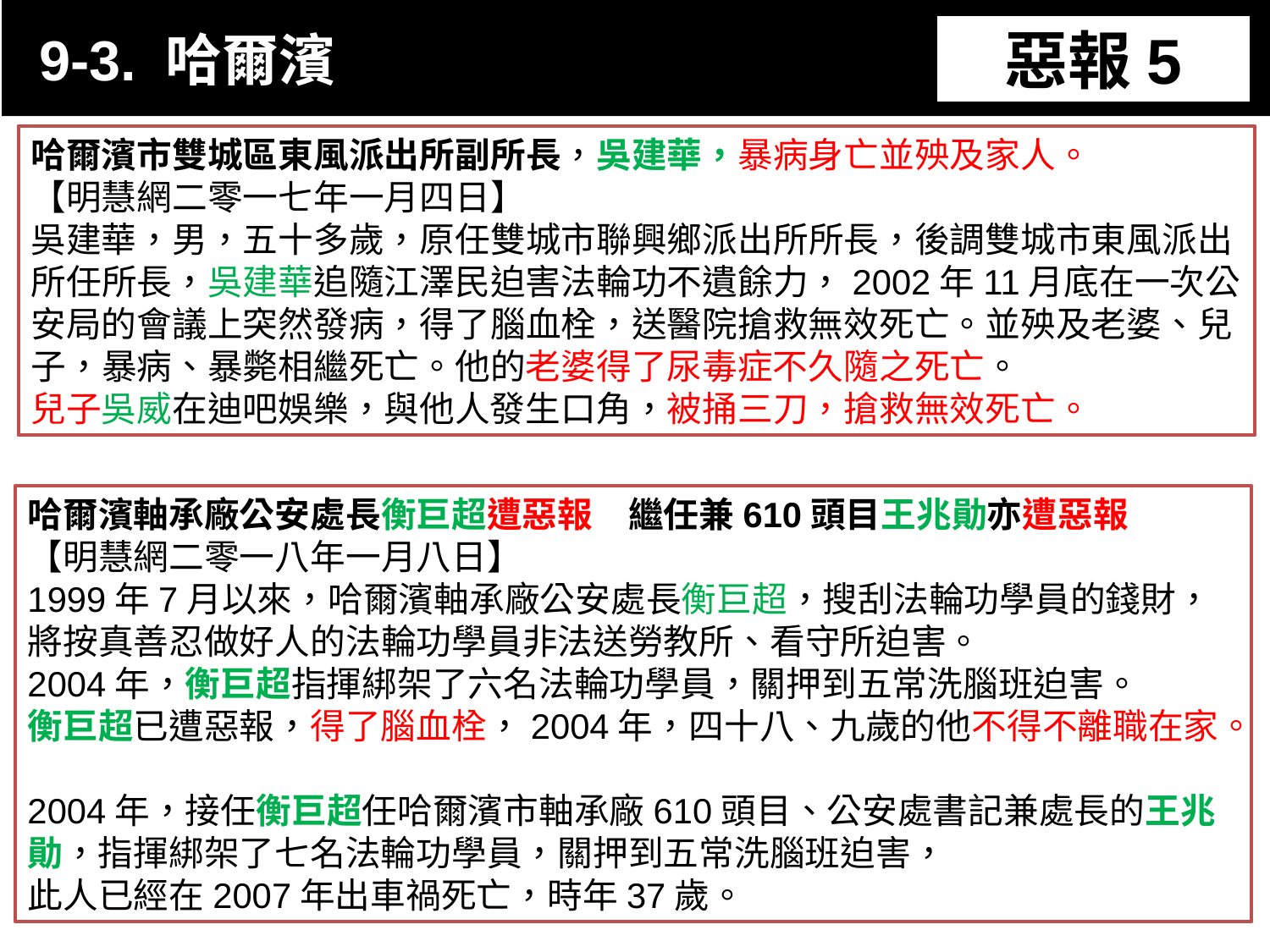

9-3. 哈爾濱

惡報5
11-3. XX市官員惡報實例
哈爾濱市雙城區東風派出所副所長，吳建華，暴病身亡並殃及家人。
【明慧網二零一七年一月四日】
吳建華，男，五十多歲，原任雙城市聯興鄉派出所所長，後調雙城市東風派出所任所長，吳建華追隨江澤民迫害法輪功不遺餘力，2002年11月底在一次公安局的會議上突然發病，得了腦血栓，送醫院搶救無效死亡。並殃及老婆、兒子，暴病、暴斃相繼死亡。他的老婆得了尿毒症不久隨之死亡。
兒子吳威在迪吧娛樂，與他人發生口角，被捅三刀，搶救無效死亡。
哈爾濱軸承廠公安處長衡巨超遭惡報　繼任兼610頭目王兆勛亦遭惡報
【明慧網二零一八年一月八日】
1999年7月以來，哈爾濱軸承廠公安處長衡巨超，搜刮法輪功學員的錢財，將按真善忍做好人的法輪功學員非法送勞教所、看守所迫害。
2004年，衡巨超指揮綁架了六名法輪功學員，關押到五常洗腦班迫害。
衡巨超已遭惡報，得了腦血栓，2004年，四十八、九歲的他不得不離職在家。

2004年，接任衡巨超任哈爾濱市軸承廠610頭目、公安處書記兼處長的王兆勛，指揮綁架了七名法輪功學員，關押到五常洗腦班迫害，
此人已經在2007年出車禍死亡，時年37歲。